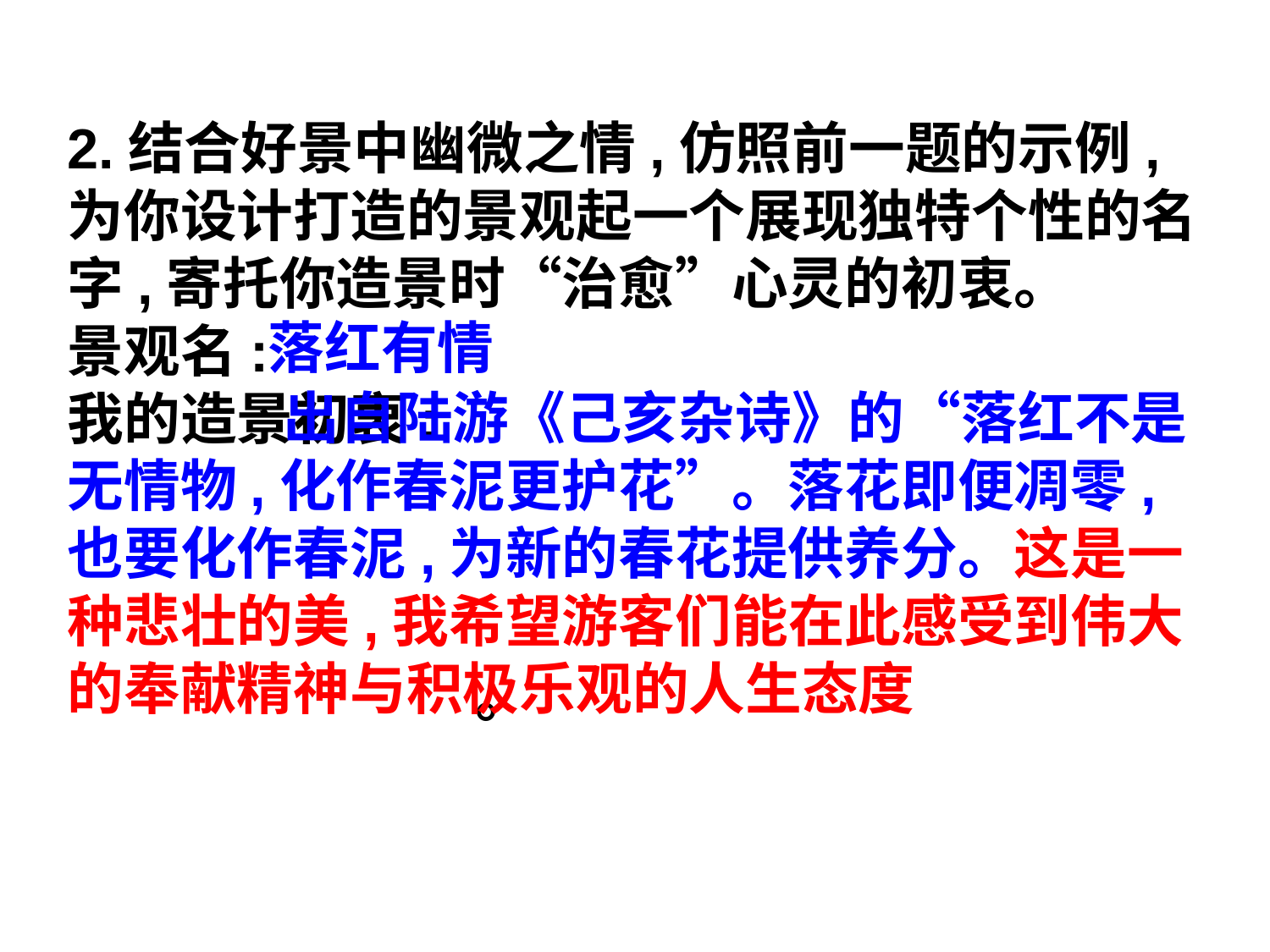

2.结合好景中幽微之情,仿照前一题的示例,为你设计打造的景观起一个展现独特个性的名字,寄托你造景时“治愈”心灵的初衷。
景观名:
我的造景初衷:

落红有情
            出自陆游《己亥杂诗》的“落红不是无情物,化作春泥更护花”。落花即便凋零,也要化作春泥,为新的春花提供养分。这是一种悲壮的美,我希望游客们能在此感受到伟大的奉献精神与积极乐观的人生态度

                             。